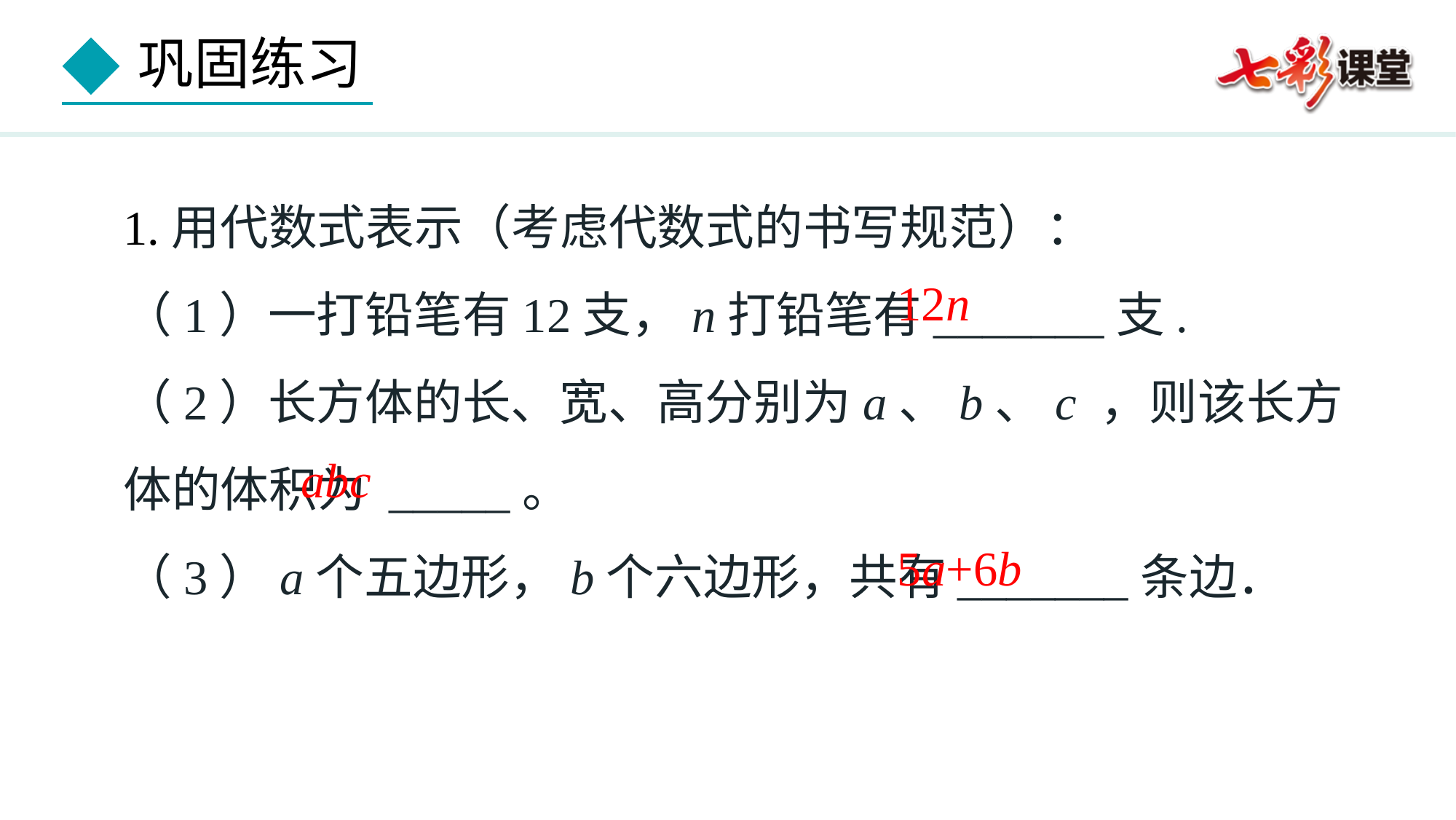

1.用代数式表示（考虑代数式的书写规范）：
（1）一打铅笔有12支，n打铅笔有_______支.
（2）长方体的长、宽、高分别为a、b、c ，则该长方体的体积为 _____。
（3）a个五边形，b个六边形，共有_______条边．
12n
abc
5a+6b